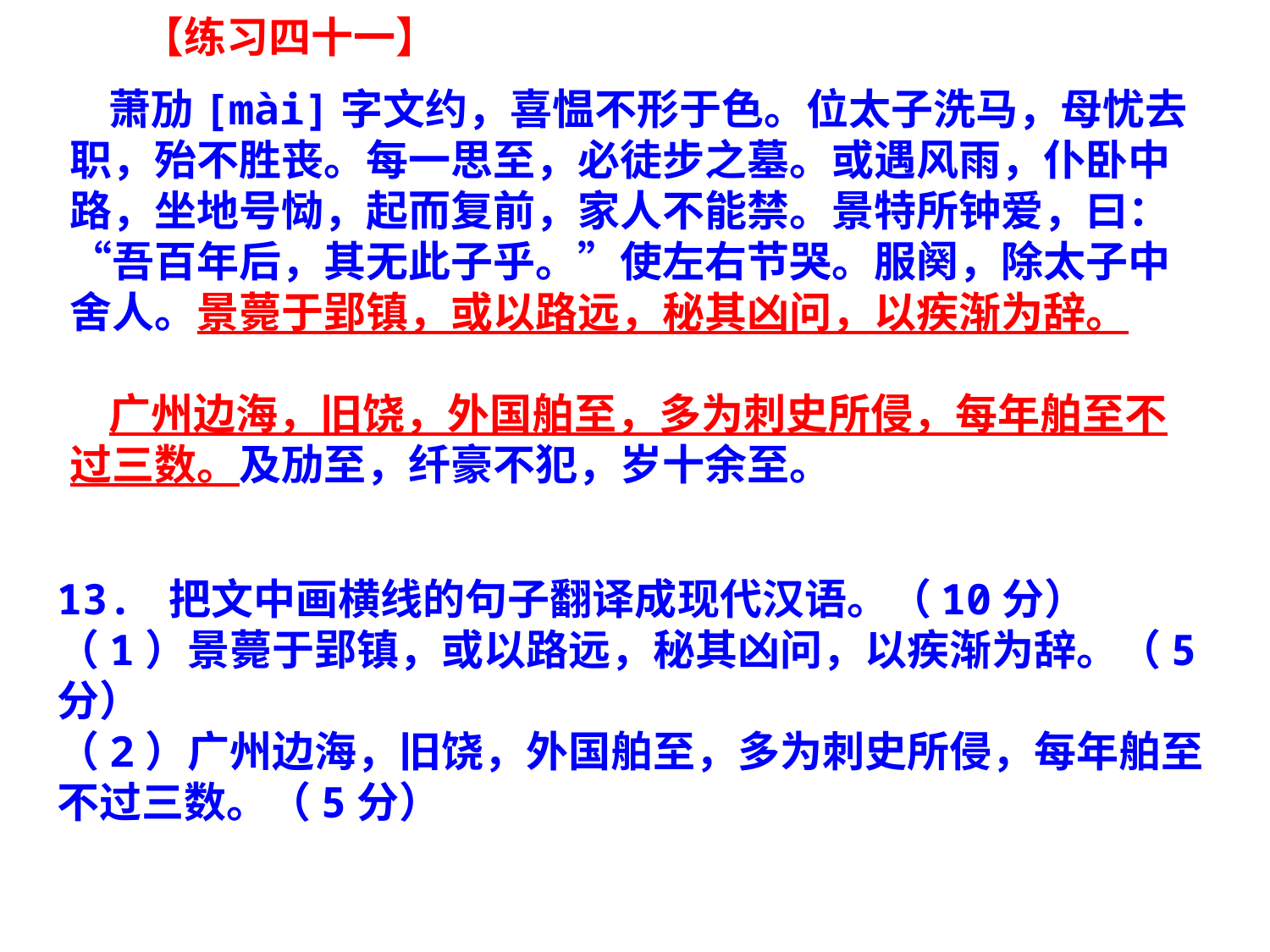

【练习四十一】
   萧劢[mài]字文约，喜愠不形于色。位太子洗马，母忧去职，殆不胜丧。每一思至，必徒步之墓。或遇风雨，仆卧中路，坐地号恸，起而复前，家人不能禁。景特所钟爱，曰：“吾百年后，其无此子乎。”使左右节哭。服阕，除太子中舍人。景薨于郢镇，或以路远，秘其凶问，以疾渐为辞。

   广州边海，旧饶，外国舶至，多为刺史所侵，每年舶至不过三数。及劢至，纤豪不犯，岁十余至。

13. 把文中画横线的句子翻译成现代汉语。（10分）
（1）景薨于郢镇，或以路远，秘其凶问，以疾渐为辞。（5分）
（2）广州边海，旧饶，外国舶至，多为刺史所侵，每年舶至不过三数。（5分）